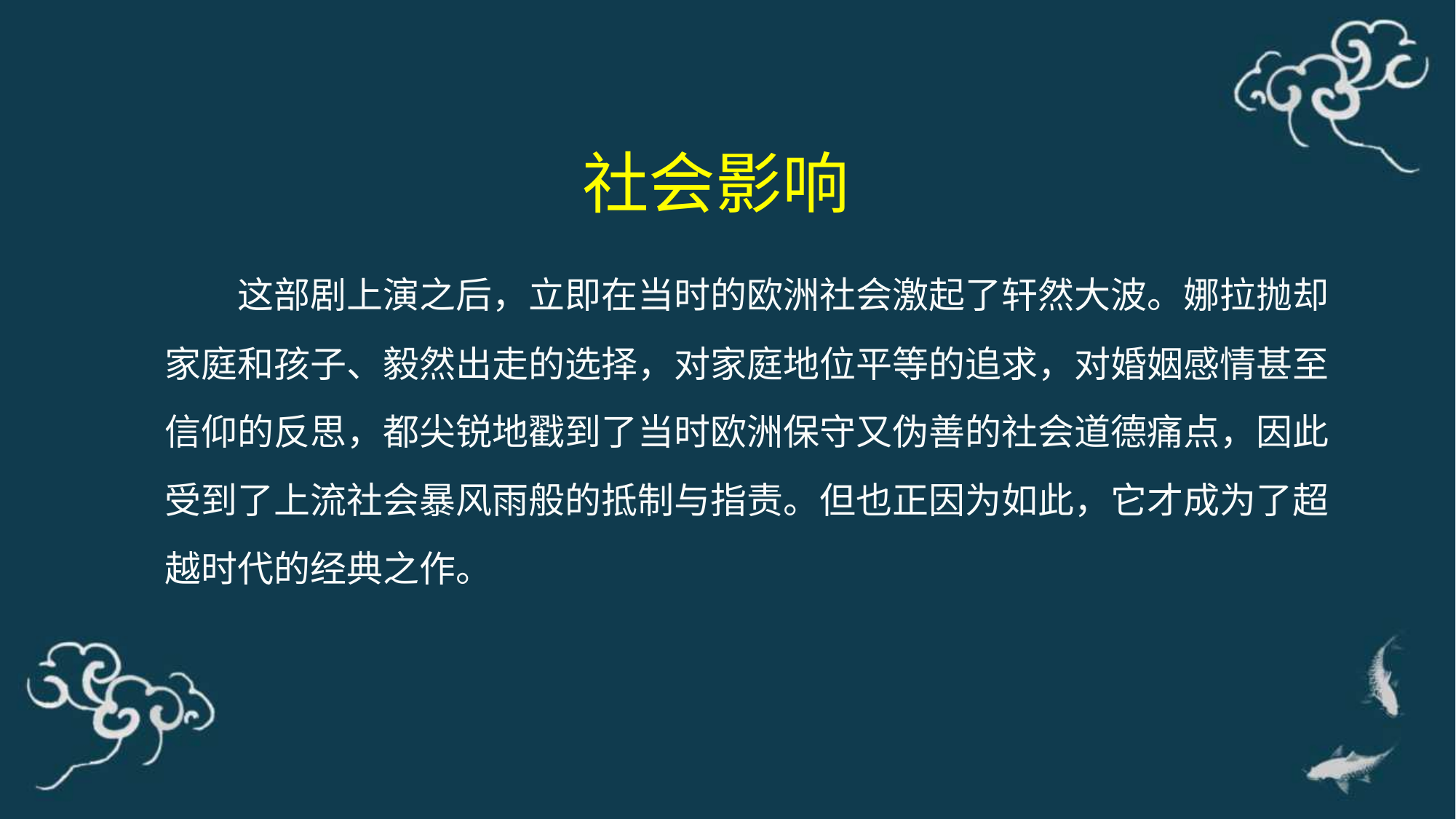

社会影响
       这部剧上演之后，立即在当时的欧洲社会激起了轩然大波。娜拉抛却家庭和孩子、毅然出走的选择，对家庭地位平等的追求，对婚姻感情甚至信仰的反思，都尖锐地戳到了当时欧洲保守又伪善的社会道德痛点，因此受到了上流社会暴风雨般的抵制与指责。但也正因为如此，它才成为了超越时代的经典之作。